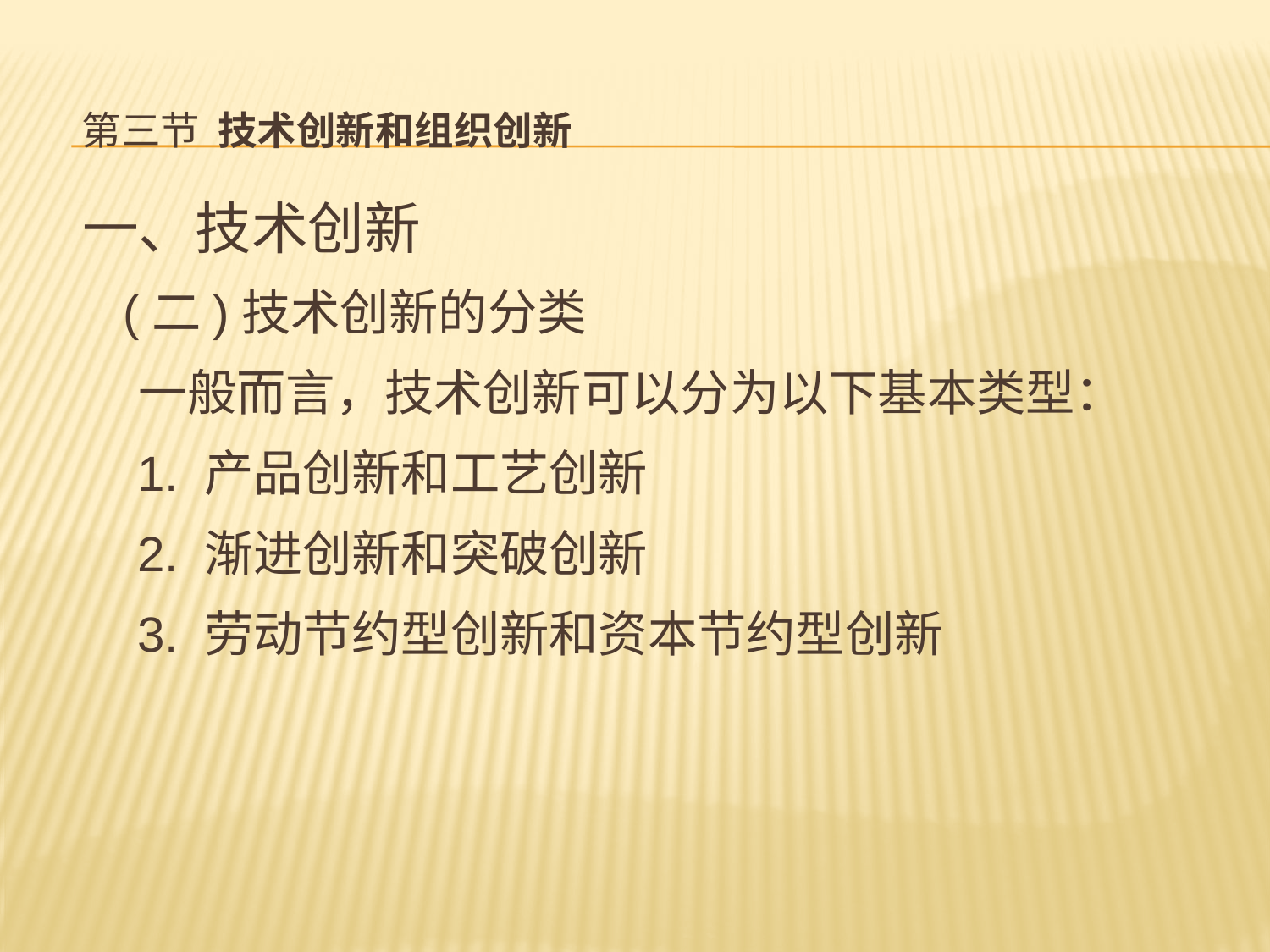

# 第三节  技术创新和组织创新
一、技术创新
   (二)技术创新的分类
    一般而言，技术创新可以分为以下基本类型：
    1. 产品创新和工艺创新
    2. 渐进创新和突破创新
    3. 劳动节约型创新和资本节约型创新